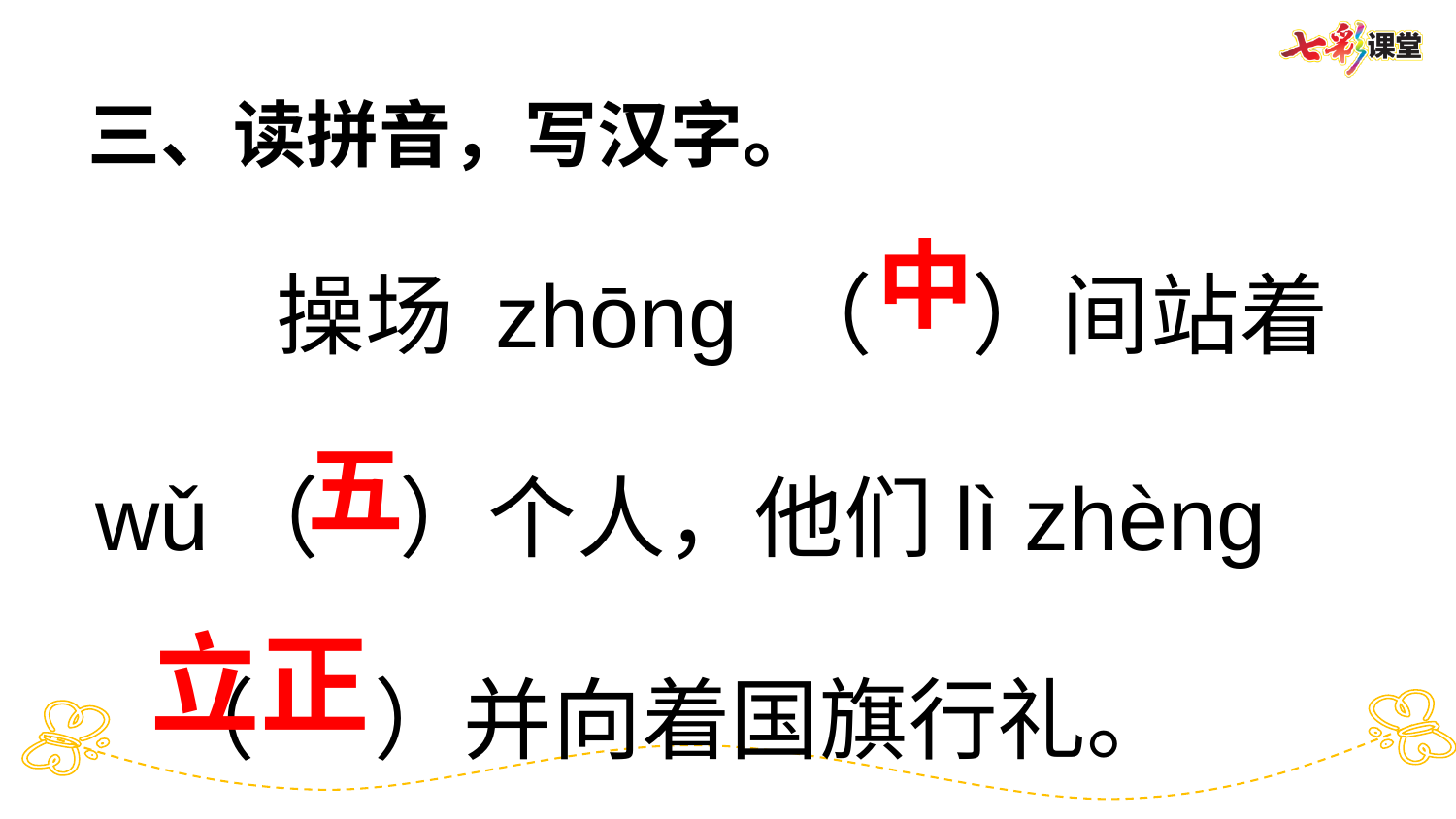

三、读拼音，写汉字。
        操场 zhōnɡ （     ）间站着wǔ（    ）个人，他们lì zhènɡ      （      ）并向着国旗行礼。
中
五
立正